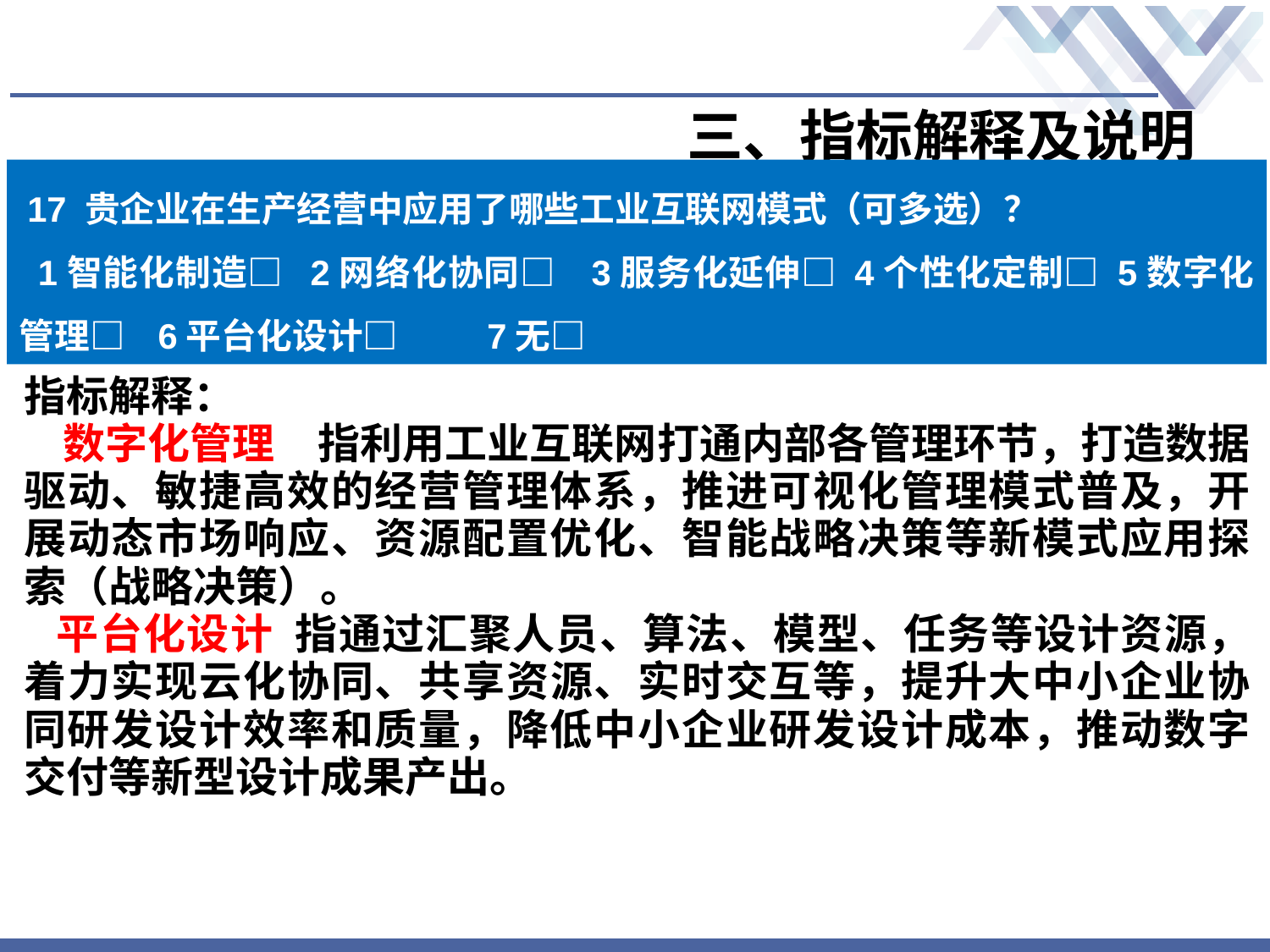

# 三、指标解释及说明
17 贵企业在生产经营中应用了哪些工业互联网模式（可多选）？
 1智能化制造□  2网络化协同□   3服务化延伸□ 4个性化定制□ 5数字化管理□   6平台化设计□          7无□
指标解释：
   数字化管理　指利用工业互联网打通内部各管理环节，打造数据驱动、敏捷高效的经营管理体系，推进可视化管理模式普及，开展动态市场响应、资源配置优化、智能战略决策等新模式应用探索（战略决策）。
  平台化设计  指通过汇聚人员、算法、模型、任务等设计资源，着力实现云化协同、共享资源、实时交互等，提升大中小企业协同研发设计效率和质量，降低中小企业研发设计成本，推动数字交付等新型设计成果产出。